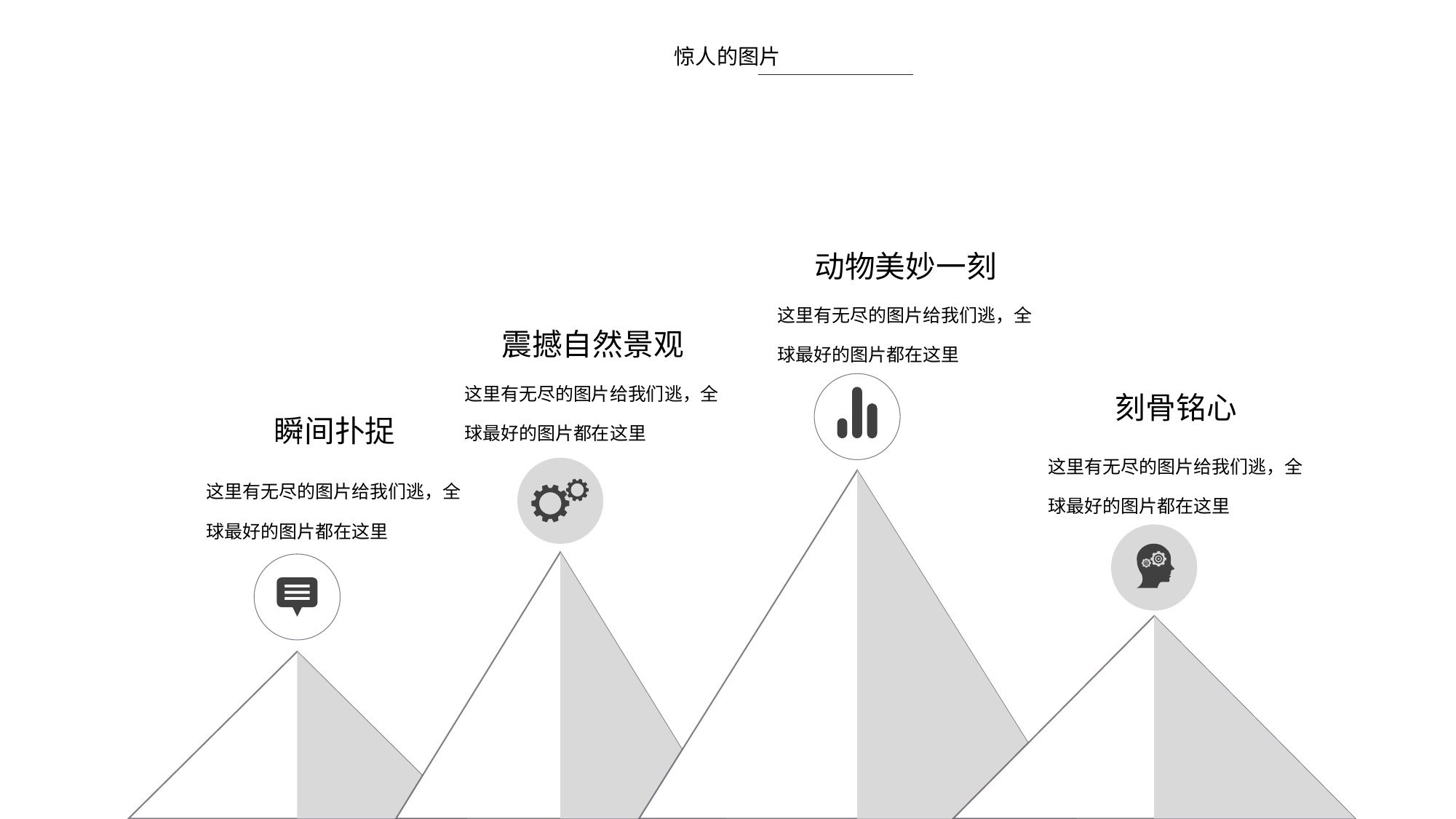

惊人的图片
动物美妙一刻
这里有无尽的图片给我们逃，全球最好的图片都在这里
震撼自然景观
这里有无尽的图片给我们逃，全球最好的图片都在这里

刻骨铭心
瞬间扑捉
这里有无尽的图片给我们逃，全球最好的图片都在这里
这里有无尽的图片给我们逃，全球最好的图片都在这里